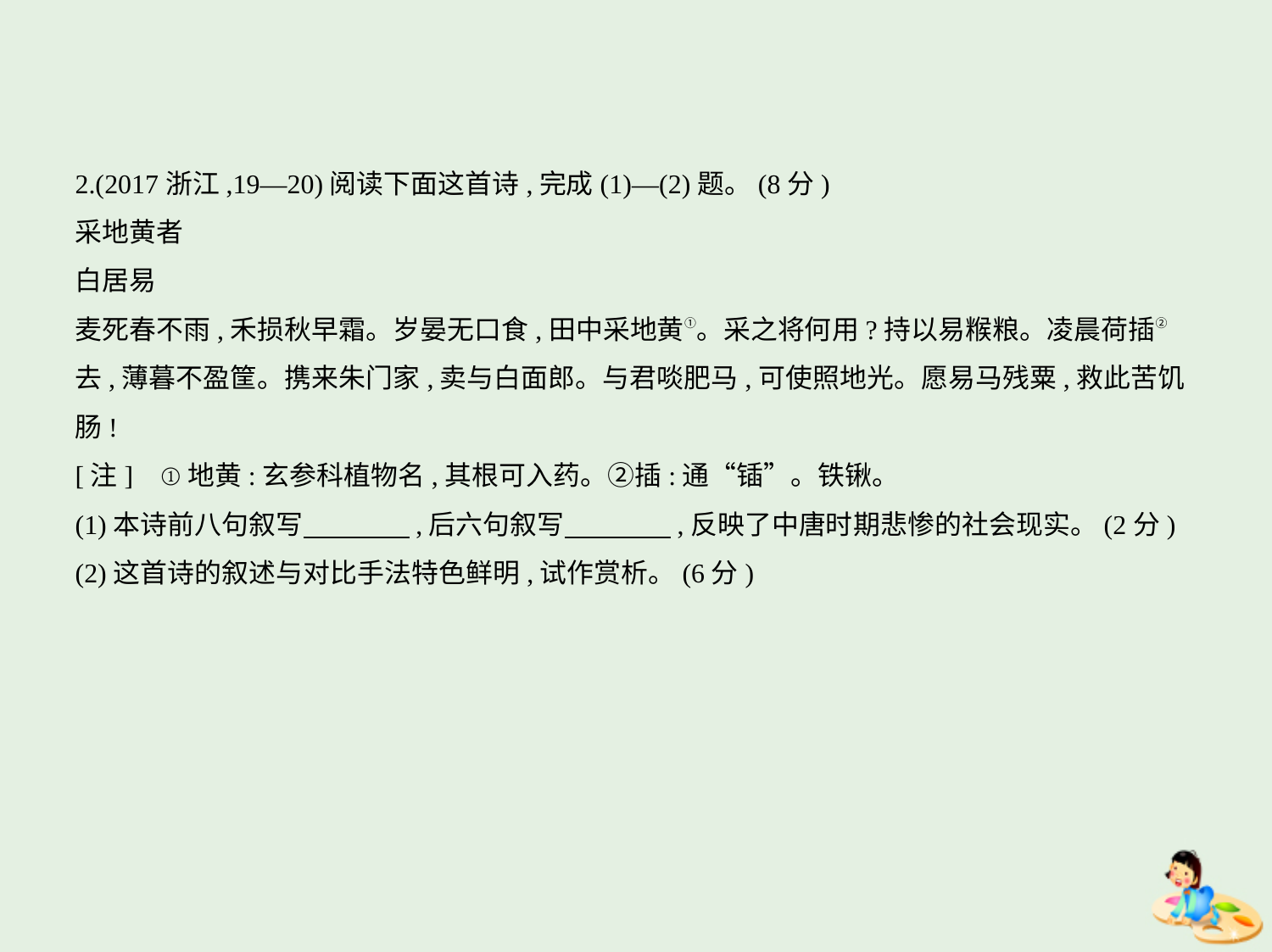

2.(2017浙江,19—20)阅读下面这首诗,完成(1)—(2)题。(8分)
采地黄者
白居易
麦死春不雨,禾损秋早霜。岁晏无口食,田中采地黄①。采之将何用?持以易糇粮。凌晨荷插②
去,薄暮不盈筐。携来朱门家,卖与白面郎。与君啖肥马,可使照地光。愿易马残粟,救此苦饥
肠!
[注]    ①地黄:玄参科植物名,其根可入药。②插:通“锸”。铁锹。
(1)本诗前八句叙写　　　    ,后六句叙写　　　    ,反映了中唐时期悲惨的社会现实。(2分)
(2)这首诗的叙述与对比手法特色鲜明,试作赏析。(6分)